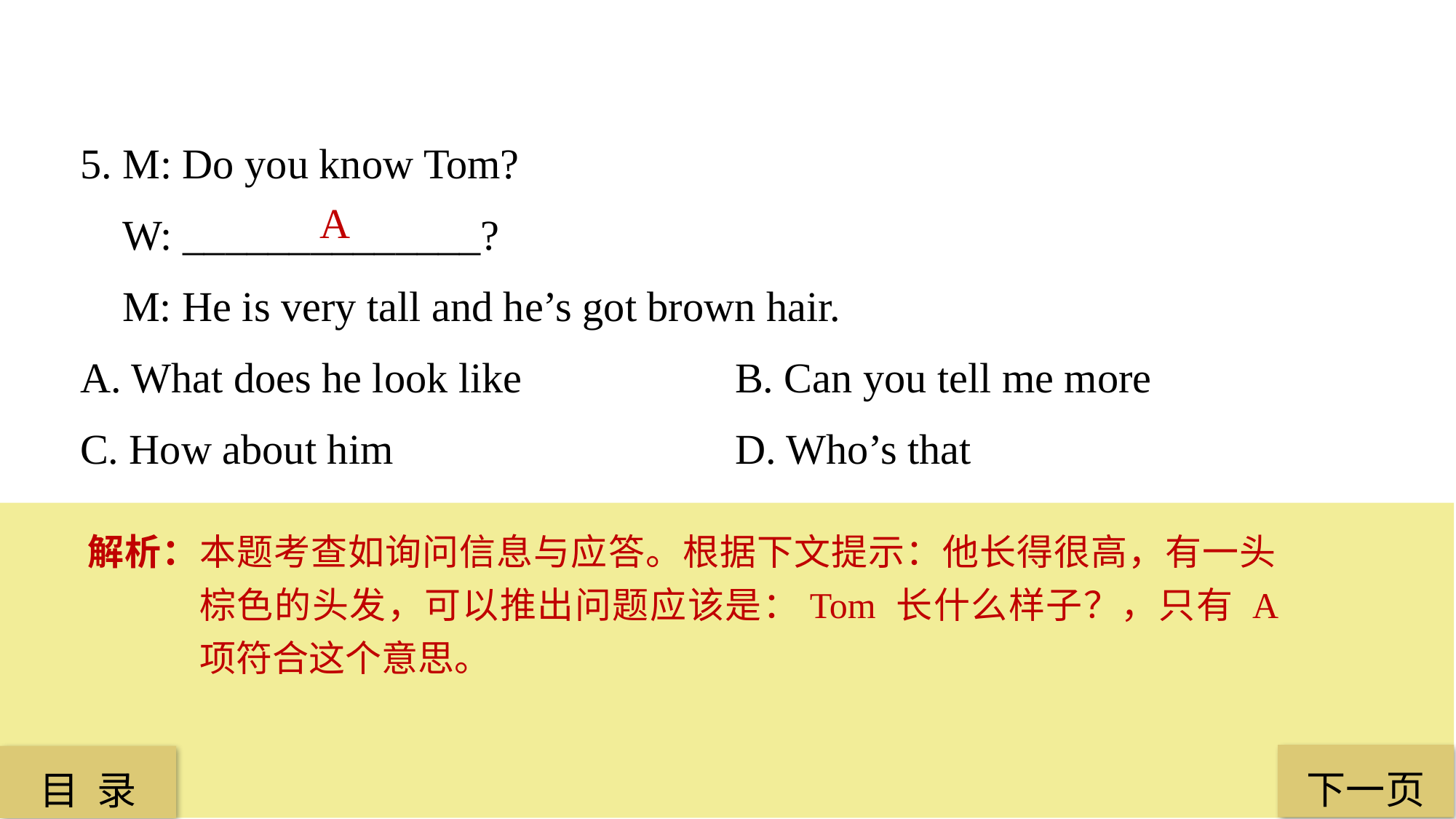

5. M: Do you know Tom?
    W: ______________?
    M: He is very tall and he’s got brown hair.
A. What does he look like 		B. Can you tell me more
C. How about him 				D. Who’s that
 A
解析：本题考查如询问信息与应答。根据下文提示：他长得很高，有一头棕色的头发，可以推出问题应该是：Tom 长什么样子？，只有 A 项符合这个意思。